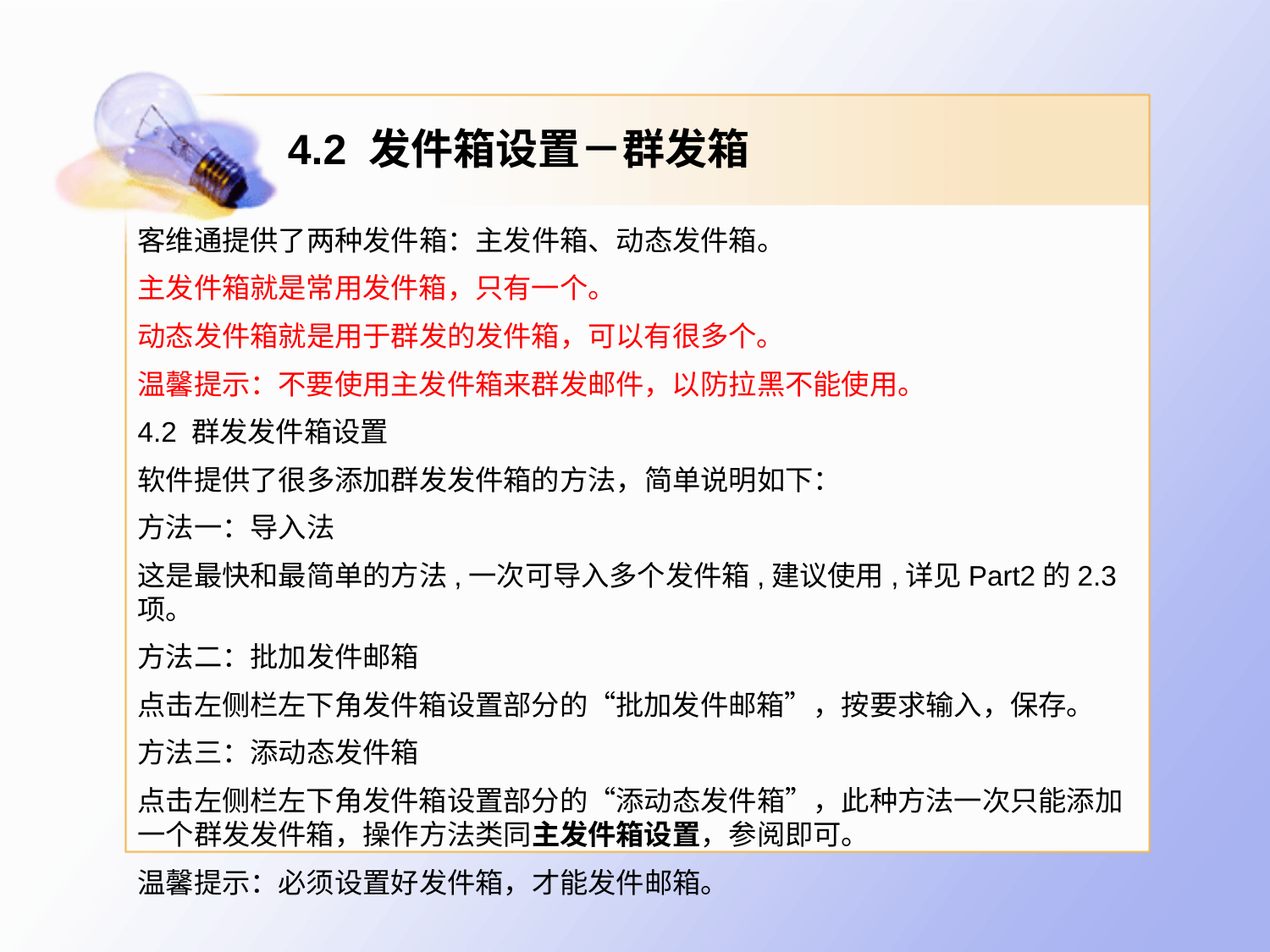

# 4.2 发件箱设置－群发箱
客维通提供了两种发件箱：主发件箱、动态发件箱。
主发件箱就是常用发件箱，只有一个。
动态发件箱就是用于群发的发件箱，可以有很多个。
温馨提示：不要使用主发件箱来群发邮件，以防拉黑不能使用。
4.2 群发发件箱设置
软件提供了很多添加群发发件箱的方法，简单说明如下：
方法一：导入法
这是最快和最简单的方法,一次可导入多个发件箱,建议使用,详见Part2的2.3项。
方法二：批加发件邮箱
点击左侧栏左下角发件箱设置部分的“批加发件邮箱”，按要求输入，保存。
方法三：添动态发件箱
点击左侧栏左下角发件箱设置部分的“添动态发件箱”，此种方法一次只能添加一个群发发件箱，操作方法类同主发件箱设置，参阅即可。
温馨提示：必须设置好发件箱，才能发件邮箱。